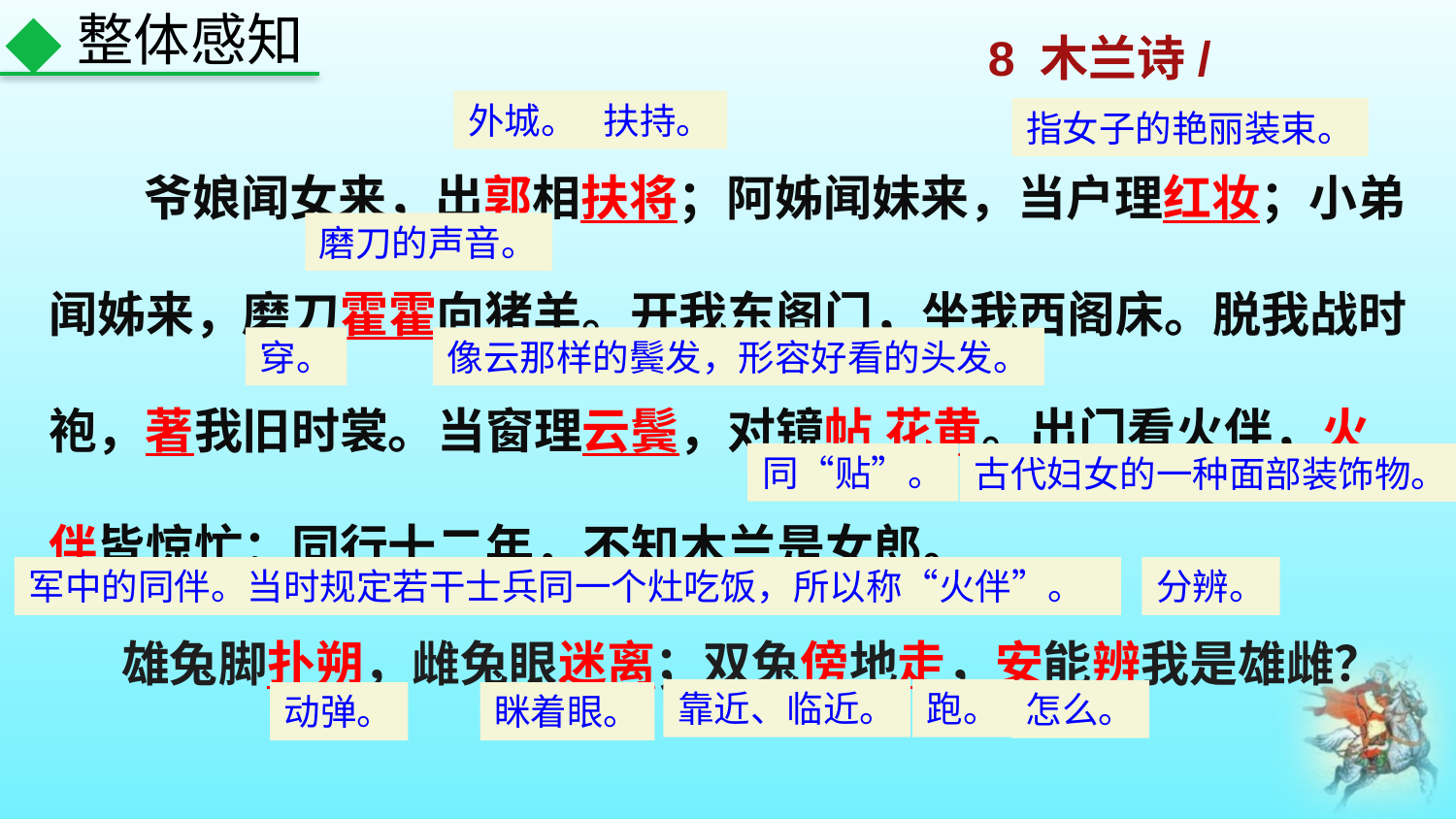

整体感知

外城。
扶持。
指女子的艳丽装束。
 爷娘闻女来，出郭相扶将；阿姊闻妹来，当户理红妆；小弟闻姊来，磨刀霍霍向猪羊。开我东阁门，坐我西阁床。脱我战时袍，著我旧时裳。当窗理云鬓，对镜帖 花黄。出门看火伴，火伴皆惊忙：同行十二年，不知木兰是女郎。
雄兔脚扑朔，雌兔眼迷离；双兔傍地走，安能辨我是雄雌？
磨刀的声音。
穿。
像云那样的鬓发，形容好看的头发。
同“贴”。
古代妇女的一种面部装饰物。
军中的同伴。当时规定若干士兵同一个灶吃饭，所以称“火伴”。
分辨。
靠近、临近。
跑。
怎么。
动弹。
眯着眼。